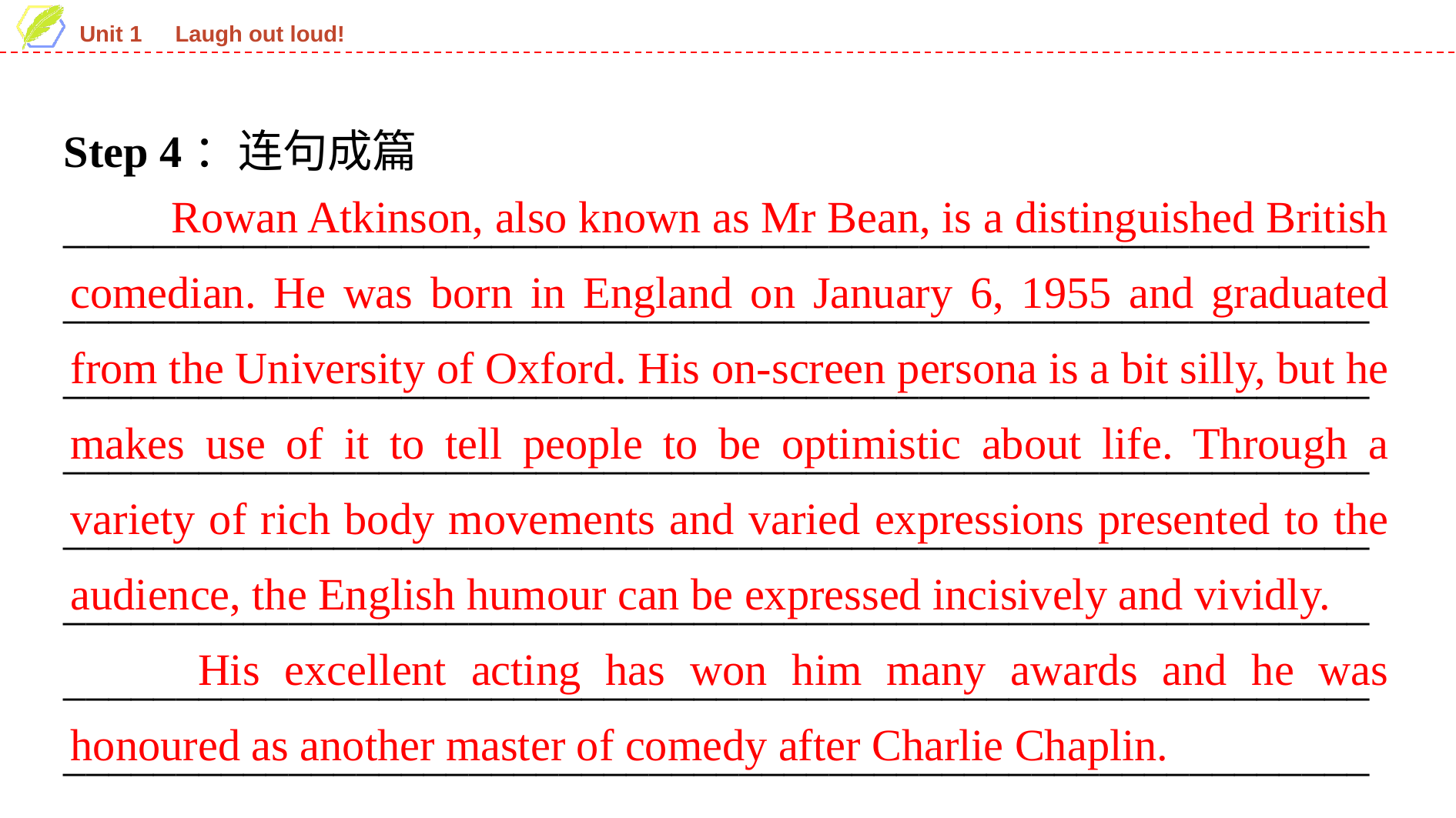

Step 4：连句成篇
________________________________________________________________________________________________________________________________________________________________________________________________________________________________________________________________________________________________________________________________________________________________________________________________________________________________________________________________________________________
　　Rowan Atkinson, also known as Mr Bean, is a distinguished British comedian. He was born in England on January 6, 1955 and graduated from the University of Oxford. His on-screen persona is a bit silly, but he makes use of it to tell people to be optimistic about life. Through a variety of rich body movements and varied expressions presented to the audience, the English humour can be expressed incisively and vividly.
　　His excellent acting has won him many awards and he was honoured as another master of comedy after Charlie Chaplin.